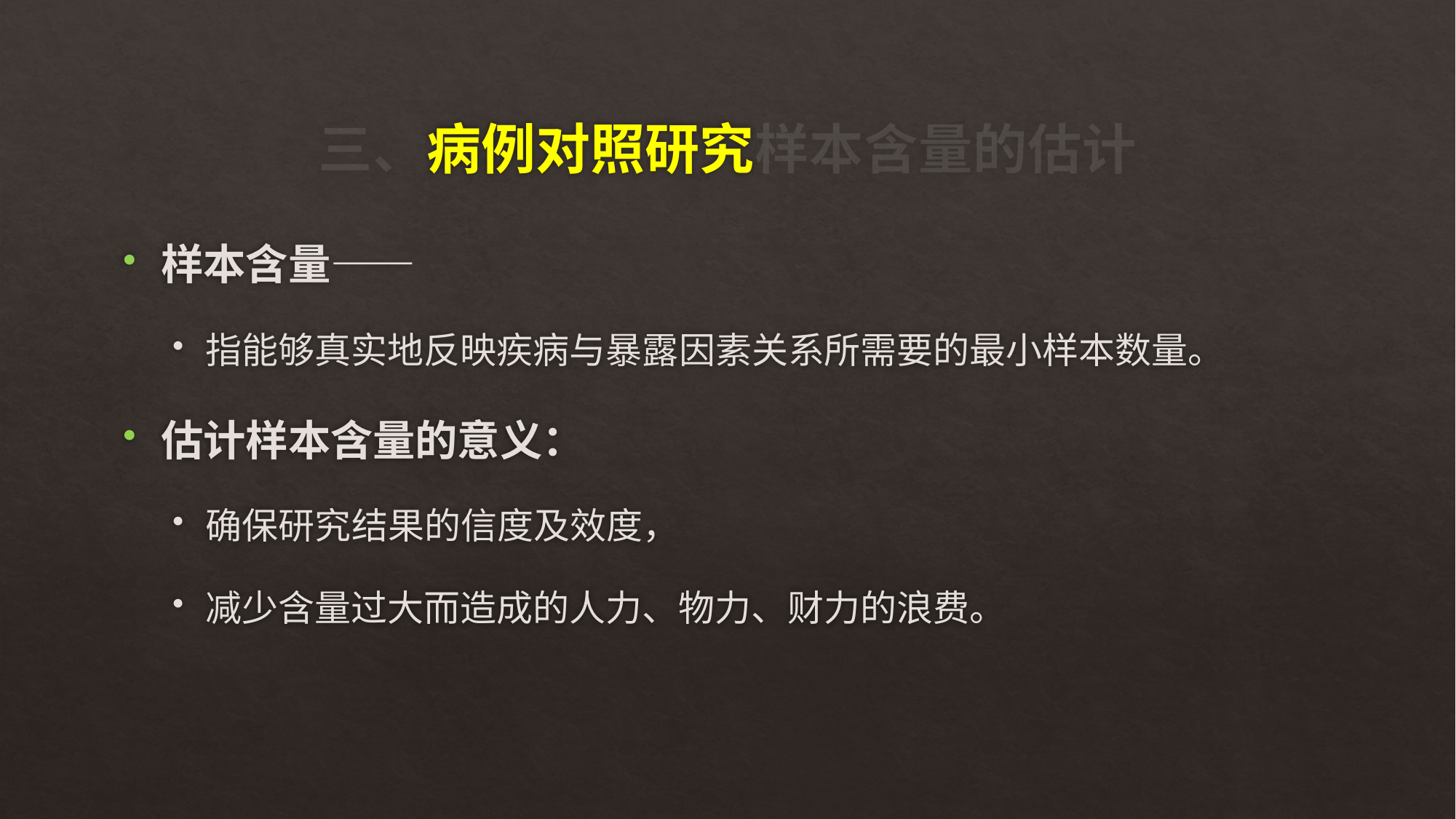

# 三、病例对照研究样本含量的估计
样本含量——
指能够真实地反映疾病与暴露因素关系所需要的最小样本数量。
估计样本含量的意义：
确保研究结果的信度及效度，
减少含量过大而造成的人力、物力、财力的浪费。